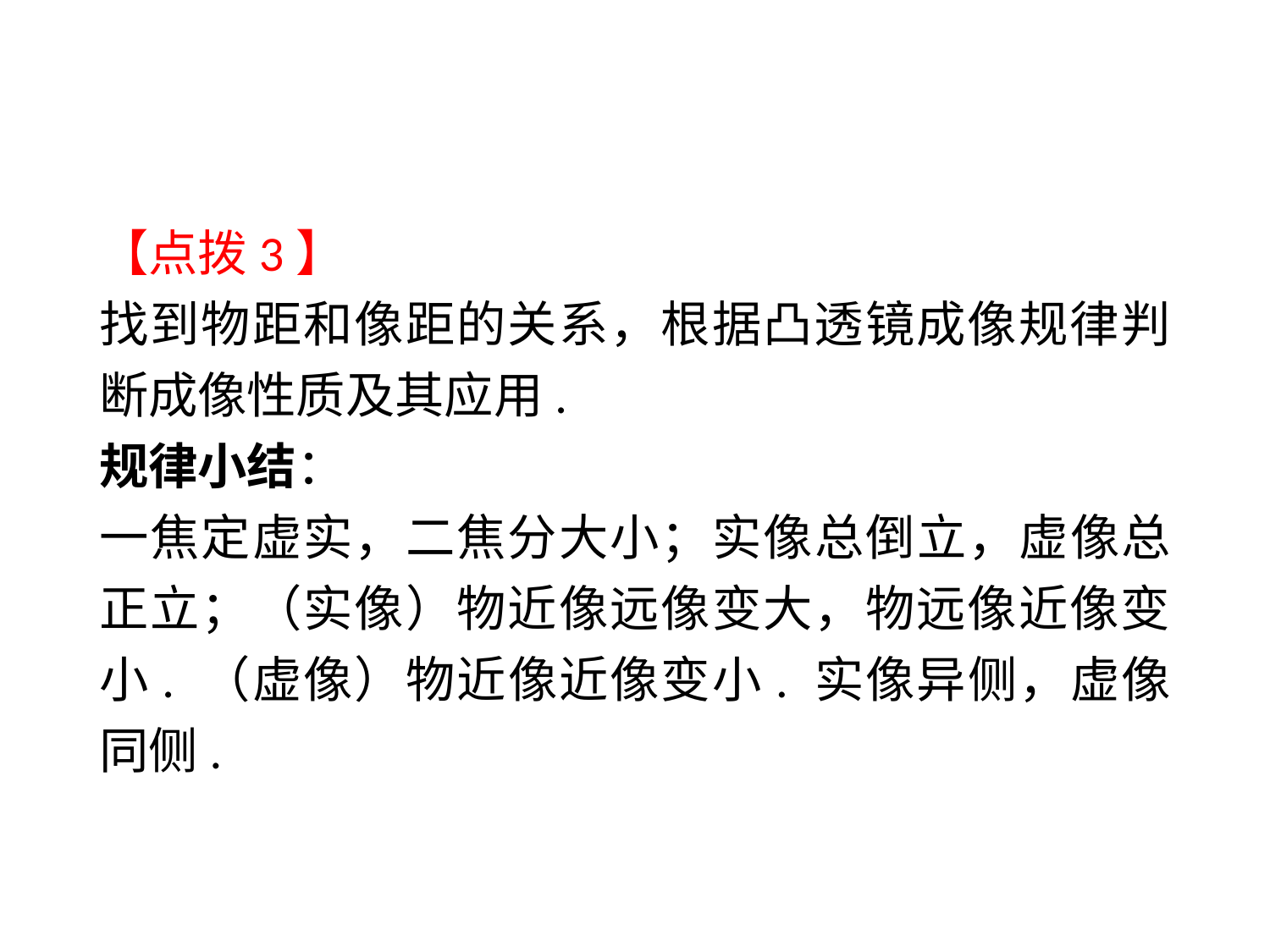

【点拨3】
找到物距和像距的关系，根据凸透镜成像规律判断成像性质及其应用.
规律小结：
一焦定虚实，二焦分大小；实像总倒立，虚像总正立；（实像）物近像远像变大，物远像近像变小. （虚像）物近像近像变小. 实像异侧，虚像同侧.